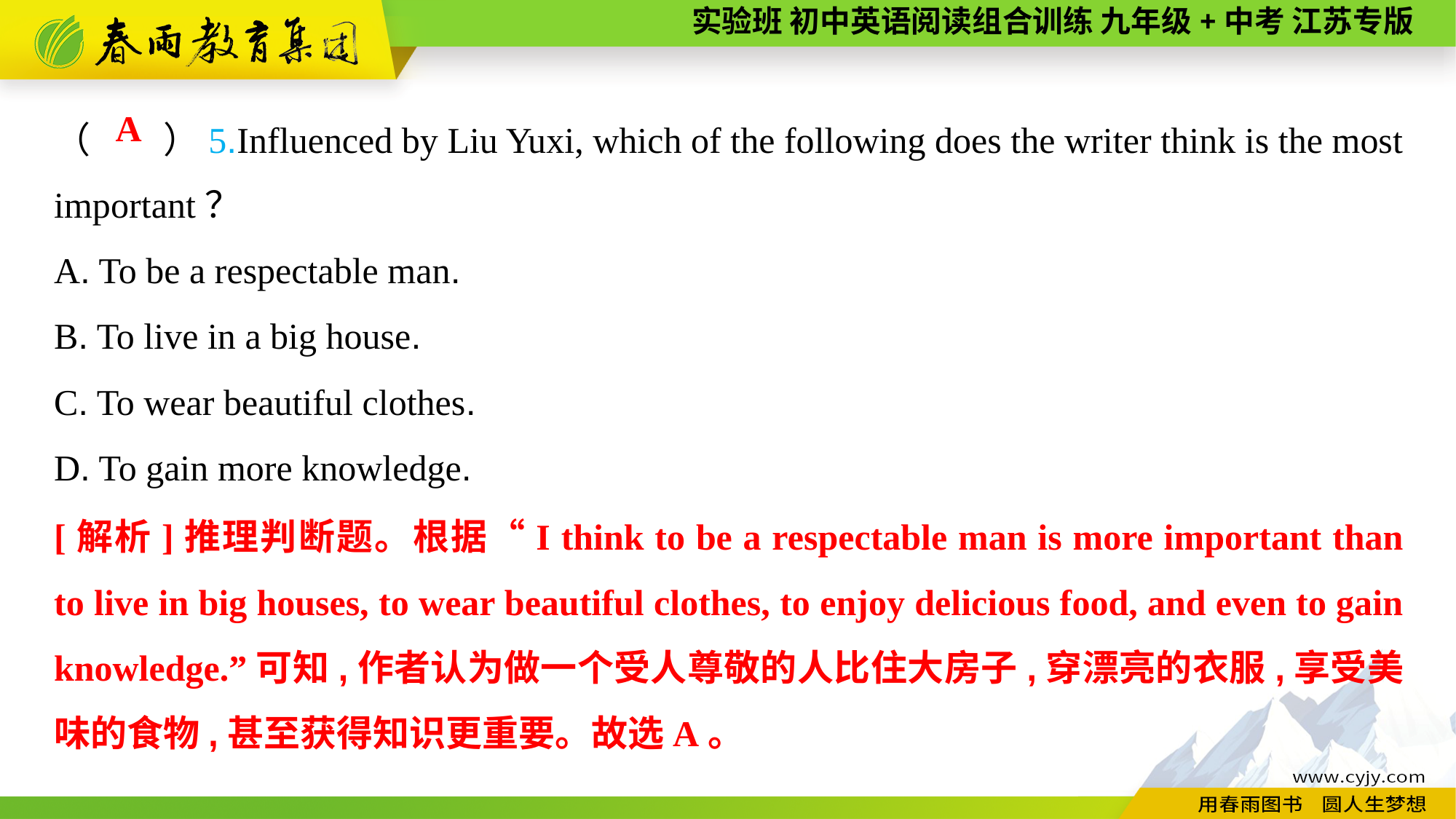

（　　）5.Influenced by Liu Yuxi, which of the following does the writer think is the most important？
A. To be a respectable man.
B. To live in a big house.
C. To wear beautiful clothes.
D. To gain more knowledge.
A
[解析]推理判断题。根据“I think to be a respectable man is more important than to live in big houses, to wear beautiful clothes, to enjoy delicious food, and even to gain knowledge.”可知,作者认为做一个受人尊敬的人比住大房子,穿漂亮的衣服,享受美味的食物,甚至获得知识更重要。故选A。